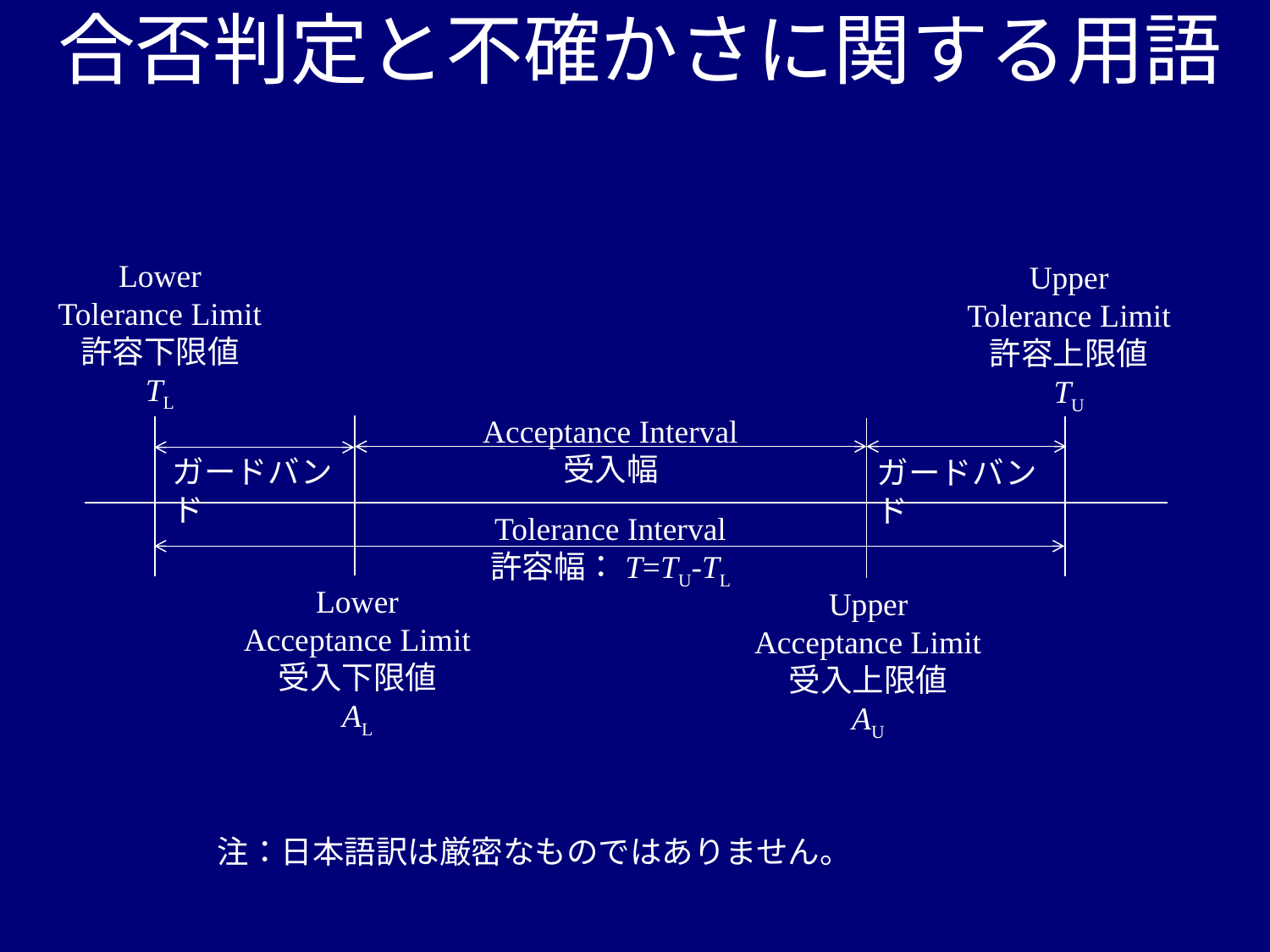

# 合否判定と不確かさに関する用語
Lower Tolerance Limit
許容下限値
TL
Upper
Tolerance Limit
許容上限値
TU
Acceptance Interval
受入幅
ガードバンド
ガードバンド
Tolerance Interval
許容幅：T=TU-TL
Lower
Acceptance Limit
受入下限値
AL
Upper
Acceptance Limit
受入上限値
AU
注：日本語訳は厳密なものではありません。